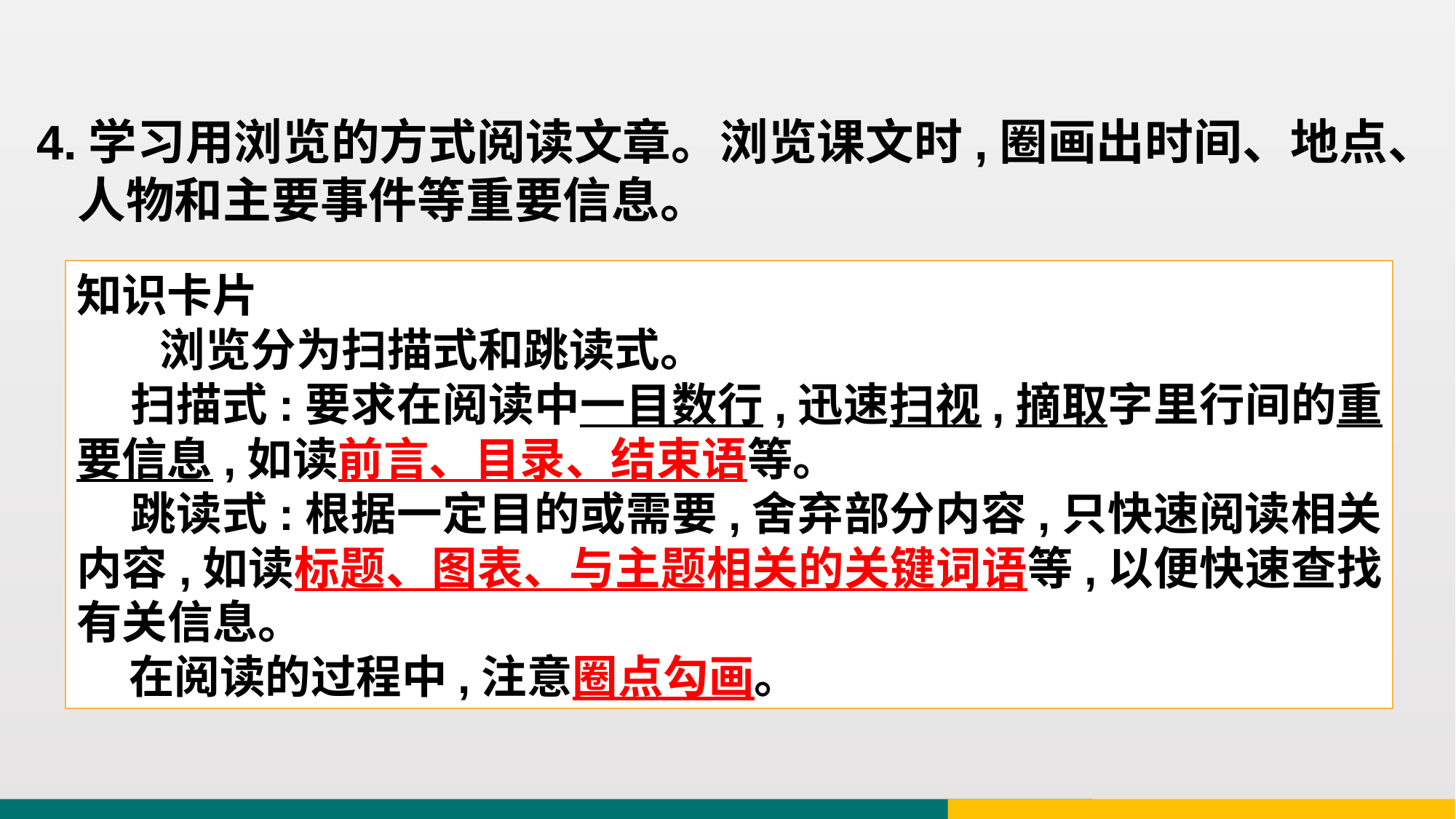

4.学习用浏览的方式阅读文章。浏览课文时,圈画出时间、地点、人物和主要事件等重要信息。
知识卡片
       浏览分为扫描式和跳读式。
    扫描式:要求在阅读中一目数行,迅速扫视,摘取字里行间的重要信息,如读前言、目录、结束语等。
    跳读式:根据一定目的或需要,舍弃部分内容,只快速阅读相关内容,如读标题、图表、与主题相关的关键词语等,以便快速查找有关信息。
    在阅读的过程中,注意圈点勾画。